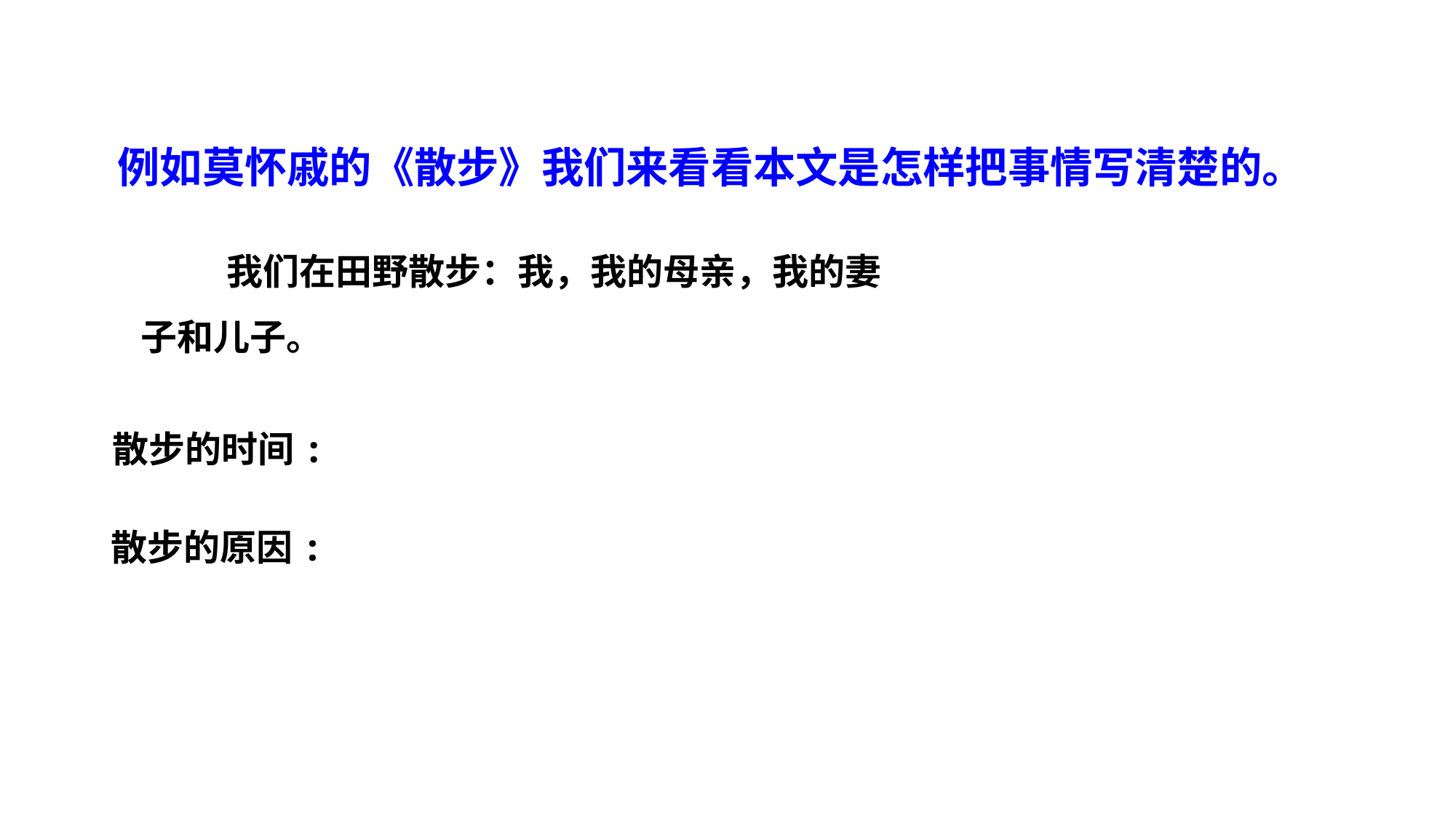

例如莫怀戚的《散步》我们来看看本文是怎样把事情写清楚的。
我们在田野散步：我，我的母亲，我的妻子和儿子。
散步的时间:
散步的原因: